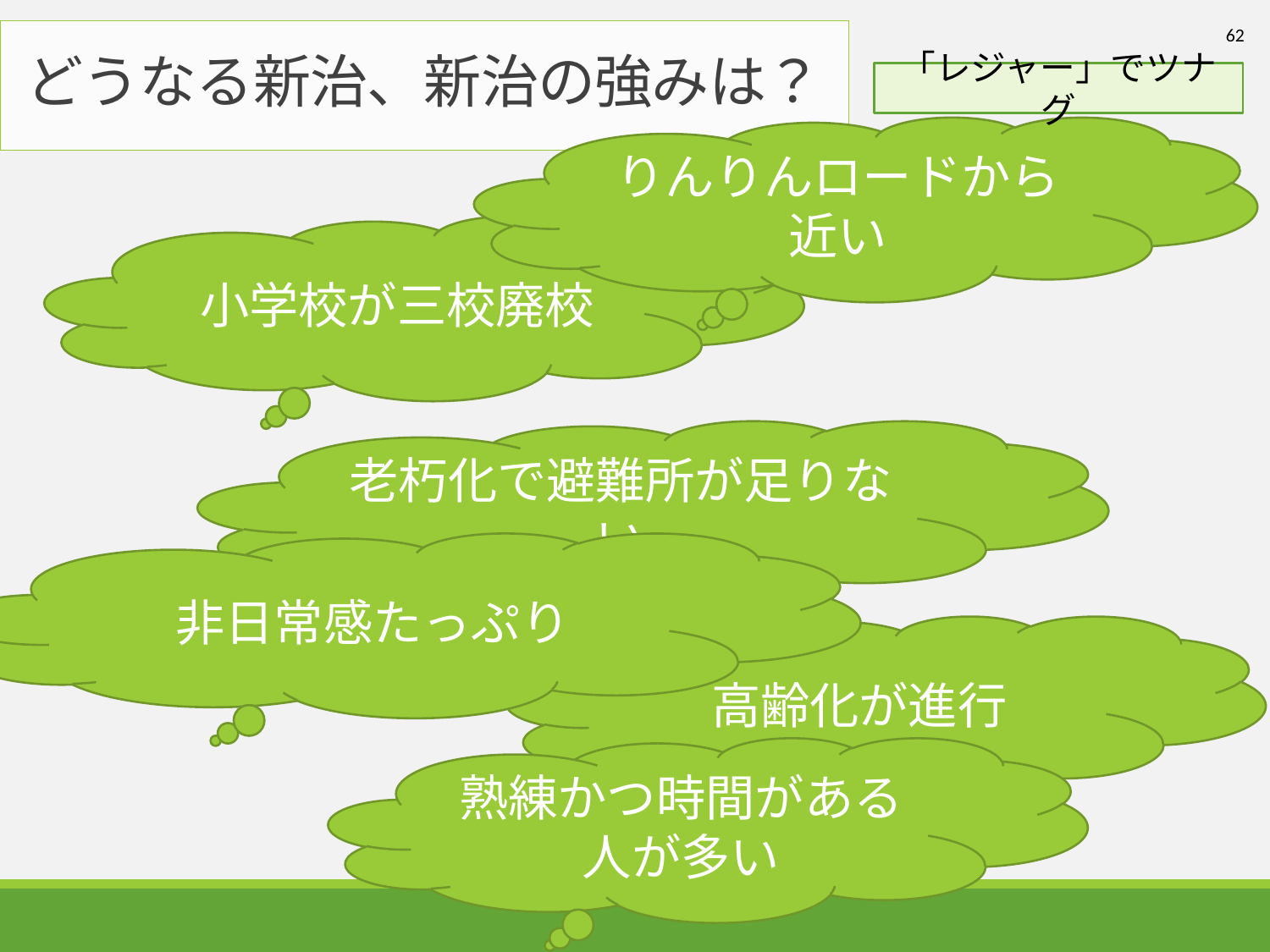

62
# どうなる新治、新治の強みは？
「レジャー」でツナグ
りんりんロードから近い
小学校が三校廃校
老朽化で避難所が足りない
非日常感たっぷり
高齢化が進行
熟練かつ時間がある人が多い